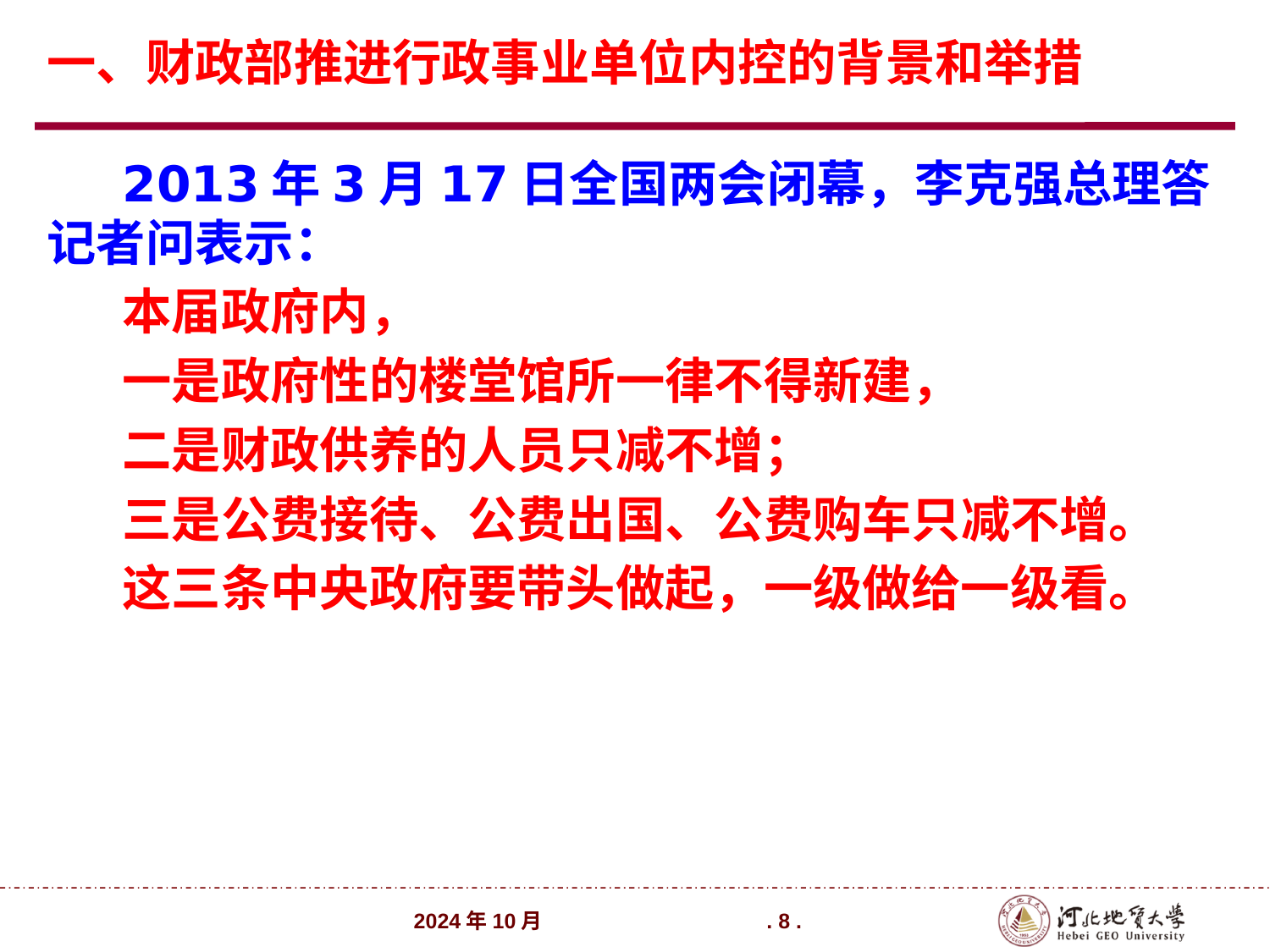

# 一、财政部推进行政事业单位内控的背景和举措
2013年3月17日全国两会闭幕，李克强总理答记者问表示：
本届政府内，
一是政府性的楼堂馆所一律不得新建，
二是财政供养的人员只减不增；
三是公费接待、公费出国、公费购车只减不增。
这三条中央政府要带头做起，一级做给一级看。

2024年10月                                             . 8 .